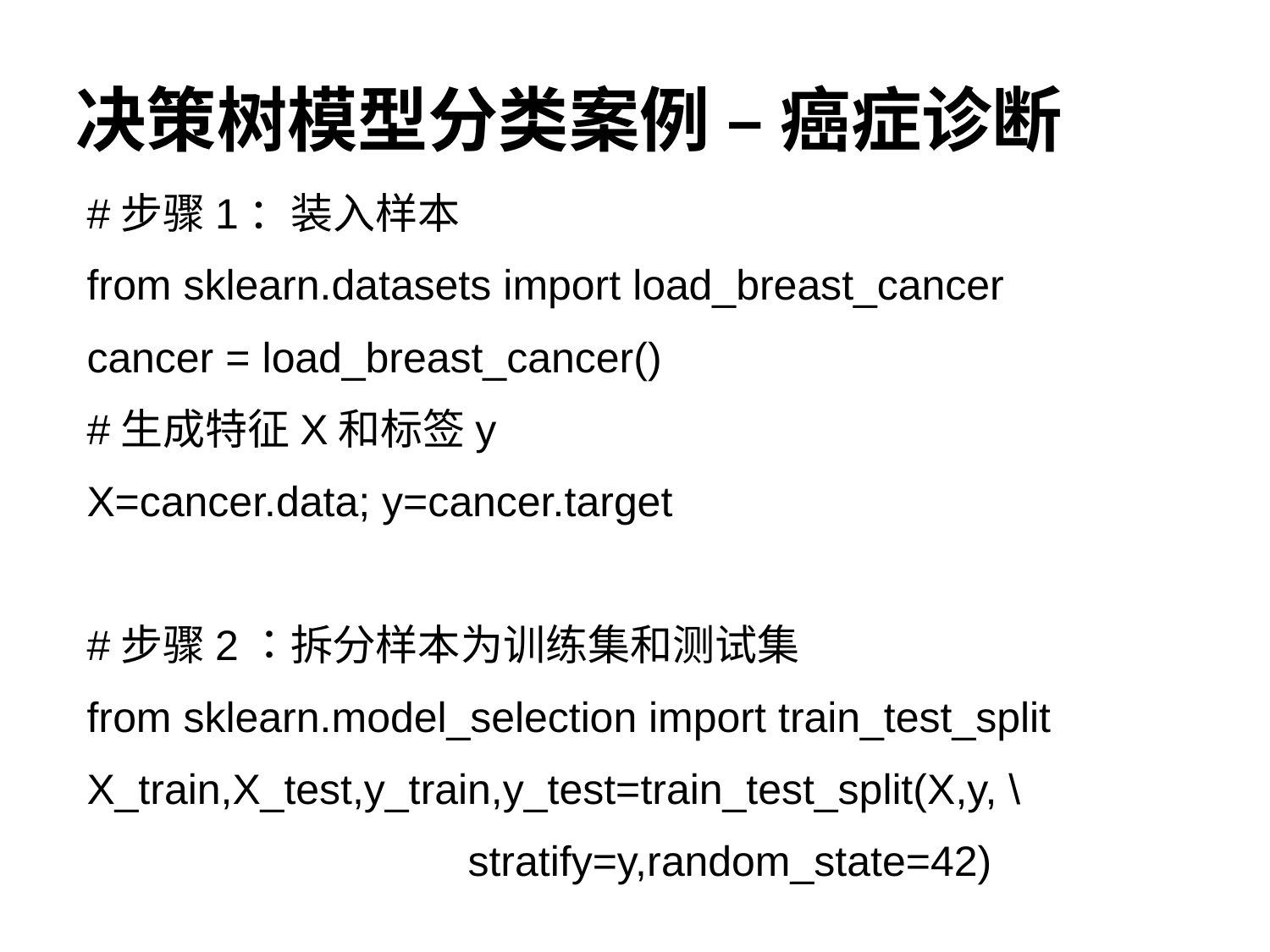

# 决策树模型分类案例 – 癌症诊断
#步骤1：装入样本
from sklearn.datasets import load_breast_cancer
cancer = load_breast_cancer()
#生成特征X和标签y
X=cancer.data; y=cancer.target

#步骤2：拆分样本为训练集和测试集
from sklearn.model_selection import train_test_split
X_train,X_test,y_train,y_test=train_test_split(X,y, \
			stratify=y,random_state=42)